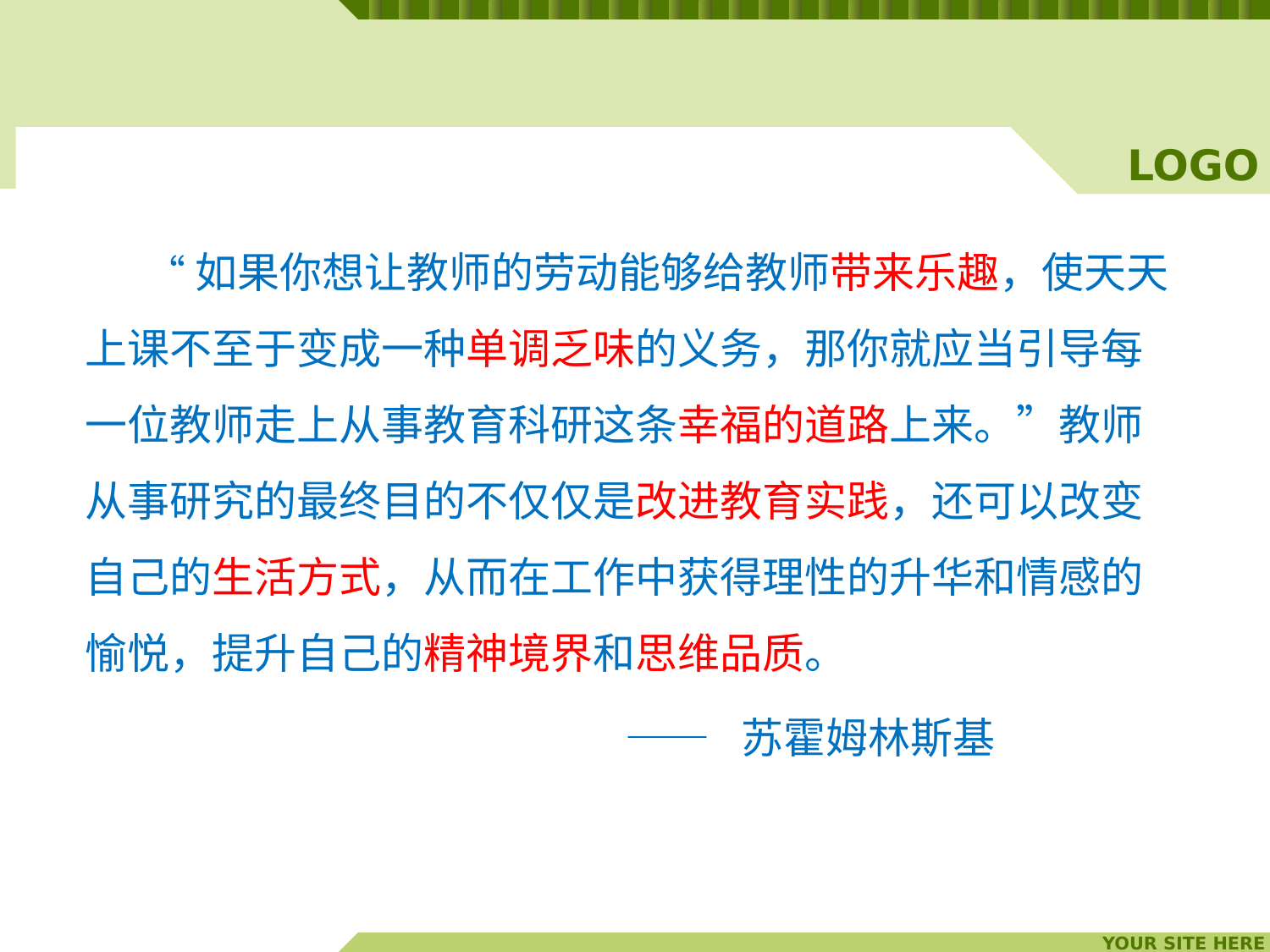

“如果你想让教师的劳动能够给教师带来乐趣，使天天上课不至于变成一种单调乏味的义务，那你就应当引导每一位教师走上从事教育科研这条幸福的道路上来。”教师从事研究的最终目的不仅仅是改进教育实践，还可以改变自己的生活方式，从而在工作中获得理性的升华和情感的愉悦，提升自己的精神境界和思维品质。
                                                         ——  苏霍姆林斯基